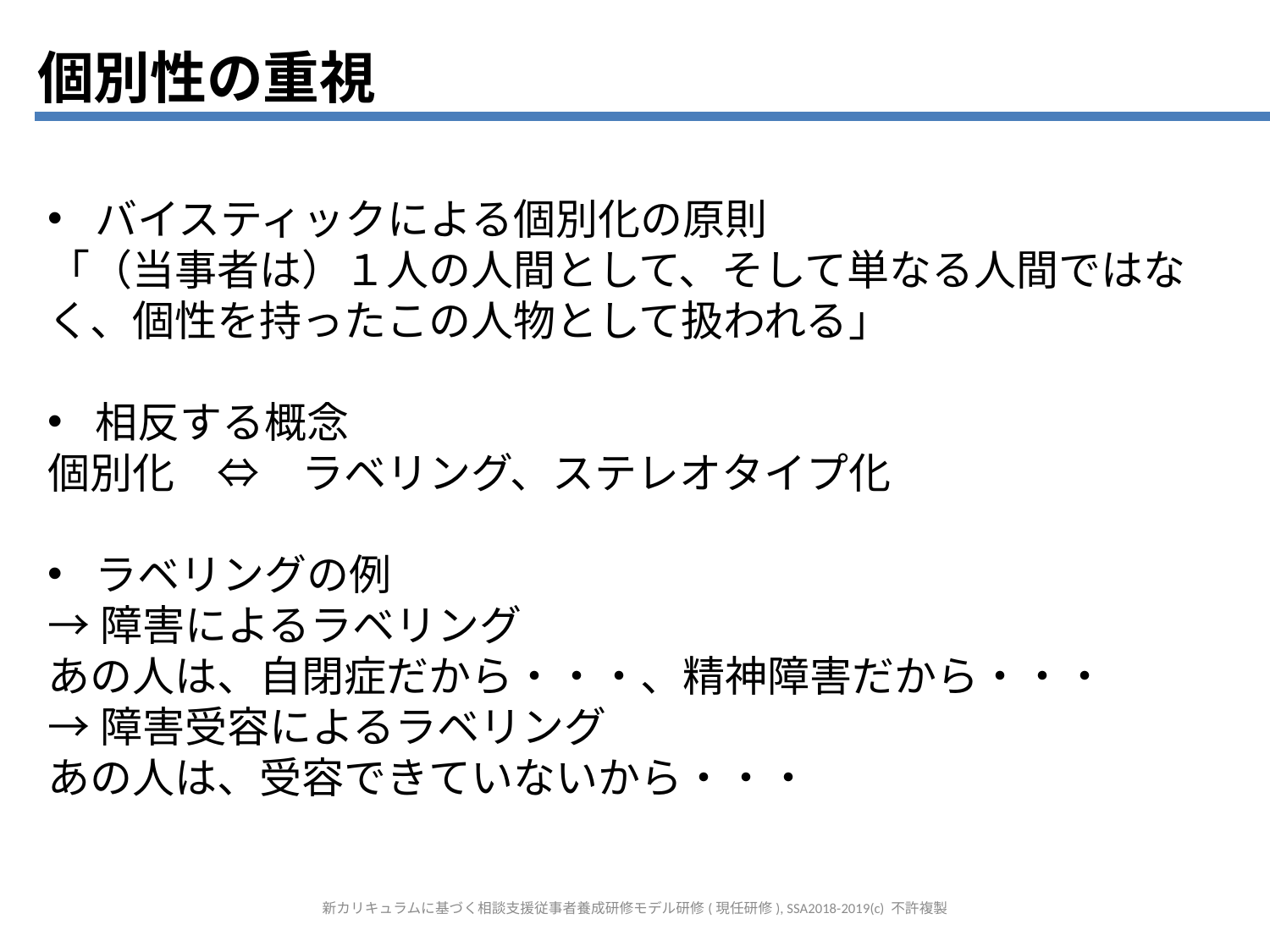

個別性の重視
バイスティックによる個別化の原則
「（当事者は）１人の人間として、そして単なる人間ではなく、個性を持ったこの人物として扱われる」

相反する概念
個別化　⇔　ラベリング、ステレオタイプ化

ラベリングの例
→障害によるラベリング
あの人は、自閉症だから・・・、精神障害だから・・・
→障害受容によるラベリング
あの人は、受容できていないから・・・

新カリキュラムに基づく相談支援従事者養成研修モデル研修(現任研修), SSA2018-2019(c) 不許複製